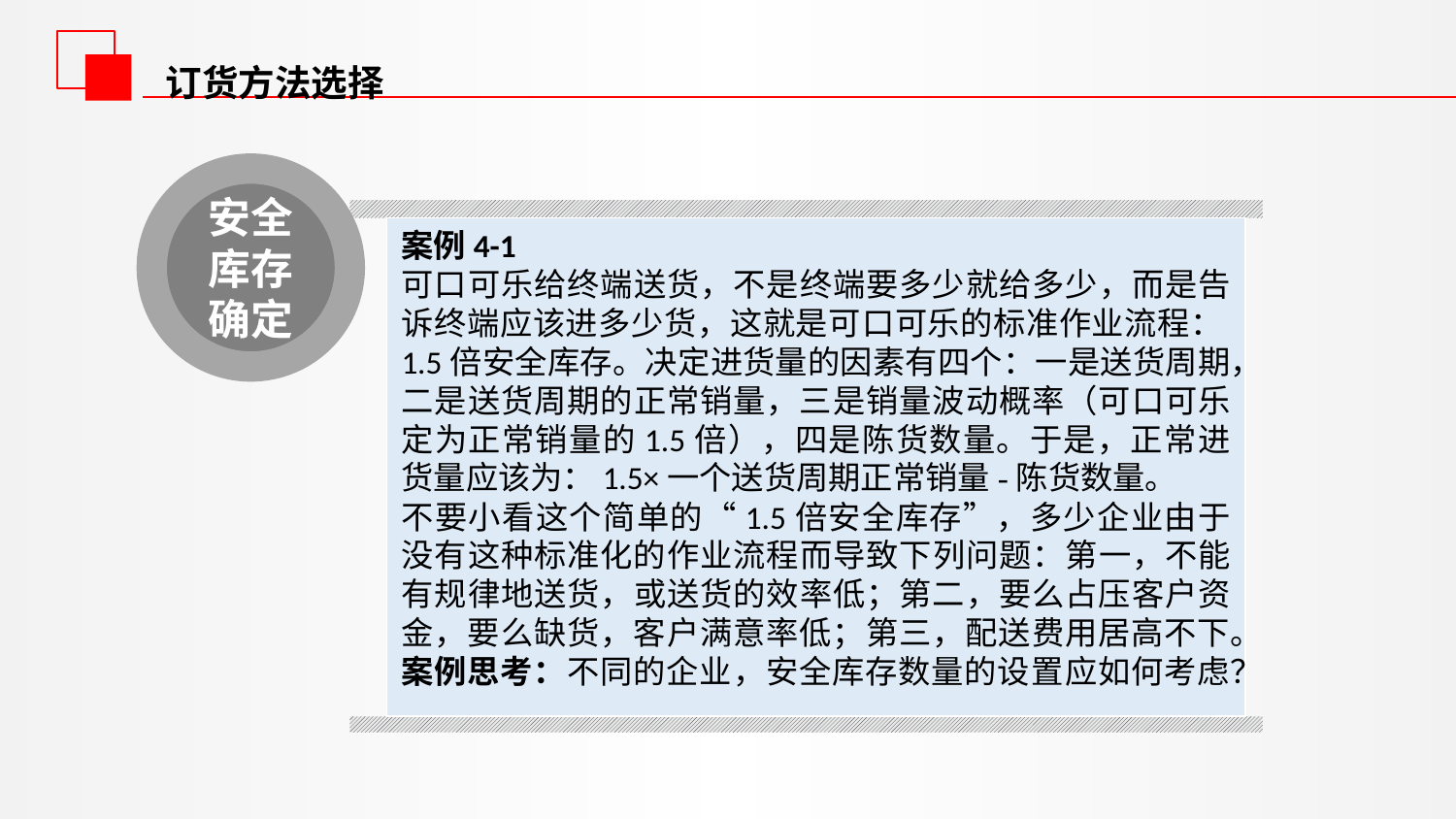

订货方法选择
安全库存确定

案例4-1
可口可乐给终端送货，不是终端要多少就给多少，而是告诉终端应该进多少货，这就是可口可乐的标准作业流程：1.5倍安全库存。决定进货量的因素有四个：一是送货周期，二是送货周期的正常销量，三是销量波动概率（可口可乐定为正常销量的1.5倍），四是陈货数量。于是，正常进货量应该为：1.5×一个送货周期正常销量-陈货数量。
不要小看这个简单的“1.5倍安全库存”，多少企业由于没有这种标准化的作业流程而导致下列问题：第一，不能有规律地送货，或送货的效率低；第二，要么占压客户资金，要么缺货，客户满意率低；第三，配送费用居高不下。
案例思考：不同的企业，安全库存数量的设置应如何考虑？